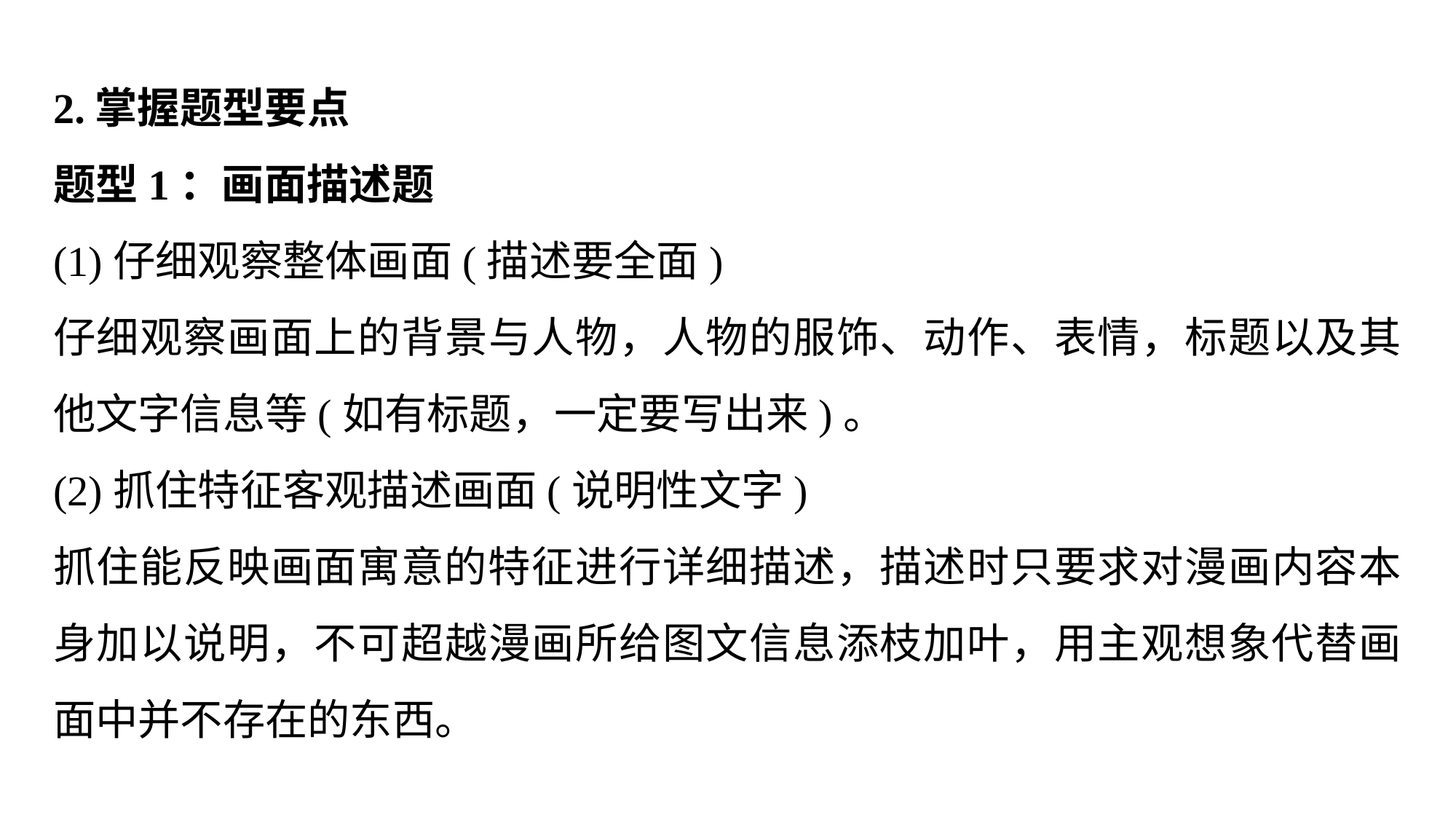

2.掌握题型要点
题型1：画面描述题
(1)仔细观察整体画面(描述要全面)
仔细观察画面上的背景与人物，人物的服饰、动作、表情，标题以及其他文字信息等(如有标题，一定要写出来)。
(2)抓住特征客观描述画面(说明性文字)
抓住能反映画面寓意的特征进行详细描述，描述时只要求对漫画内容本身加以说明，不可超越漫画所给图文信息添枝加叶，用主观想象代替画面中并不存在的东西。